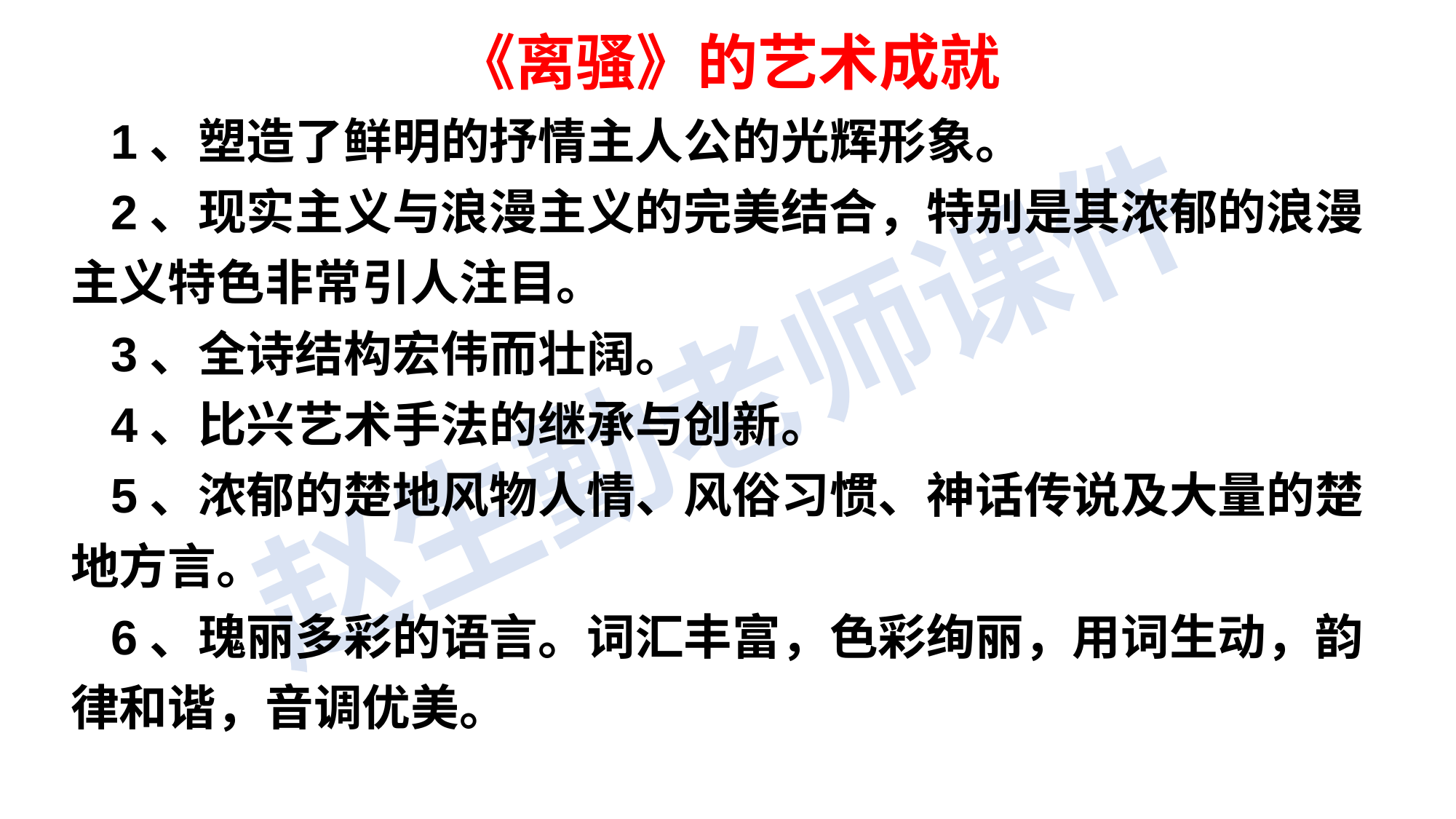

《离骚》的艺术成就
   1、塑造了鲜明的抒情主人公的光辉形象。
   2、现实主义与浪漫主义的完美结合，特别是其浓郁的浪漫
主义特色非常引人注目。
   3、全诗结构宏伟而壮阔。
   4、比兴艺术手法的继承与创新。
   5、浓郁的楚地风物人情、风俗习惯、神话传说及大量的楚
地方言。
   6、瑰丽多彩的语言。词汇丰富，色彩绚丽，用词生动，韵
律和谐，音调优美。